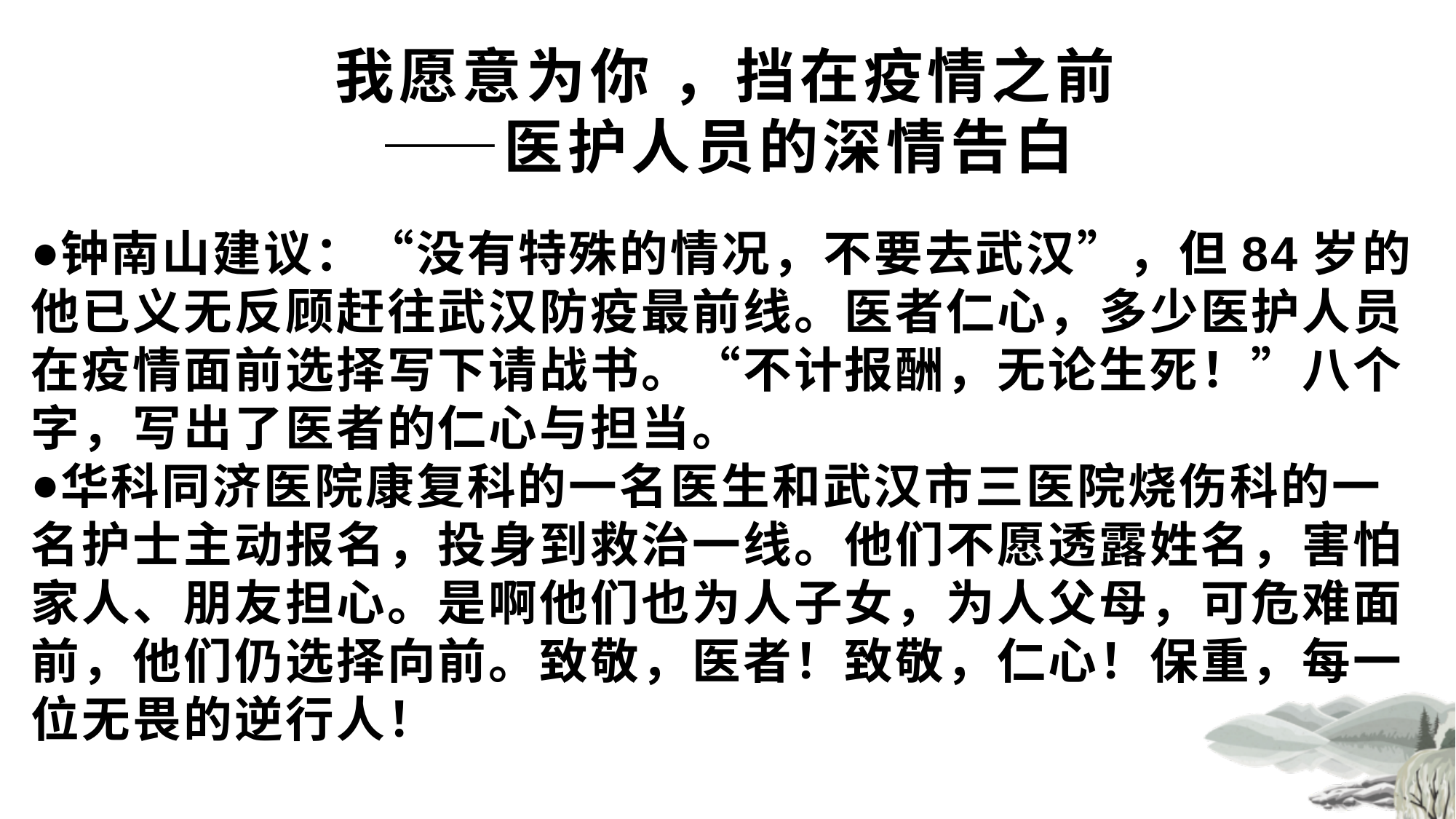

# 我愿意为你 ，挡在疫情之前 ——医护人员的深情告白
钟南山建议：“没有特殊的情况，不要去武汉”，但84岁的他已义无反顾赶往武汉防疫最前线。医者仁心，多少医护人员在疫情面前选择写下请战书。“不计报酬，无论生死！”八个字，写出了医者的仁心与担当。
华科同济医院康复科的一名医生和武汉市三医院烧伤科的一名护士主动报名，投身到救治一线。他们不愿透露姓名，害怕家人、朋友担心。是啊他们也为人子女，为人父母，可危难面前，他们仍选择向前。致敬，医者！致敬，仁心！保重，每一位无畏的逆行人！